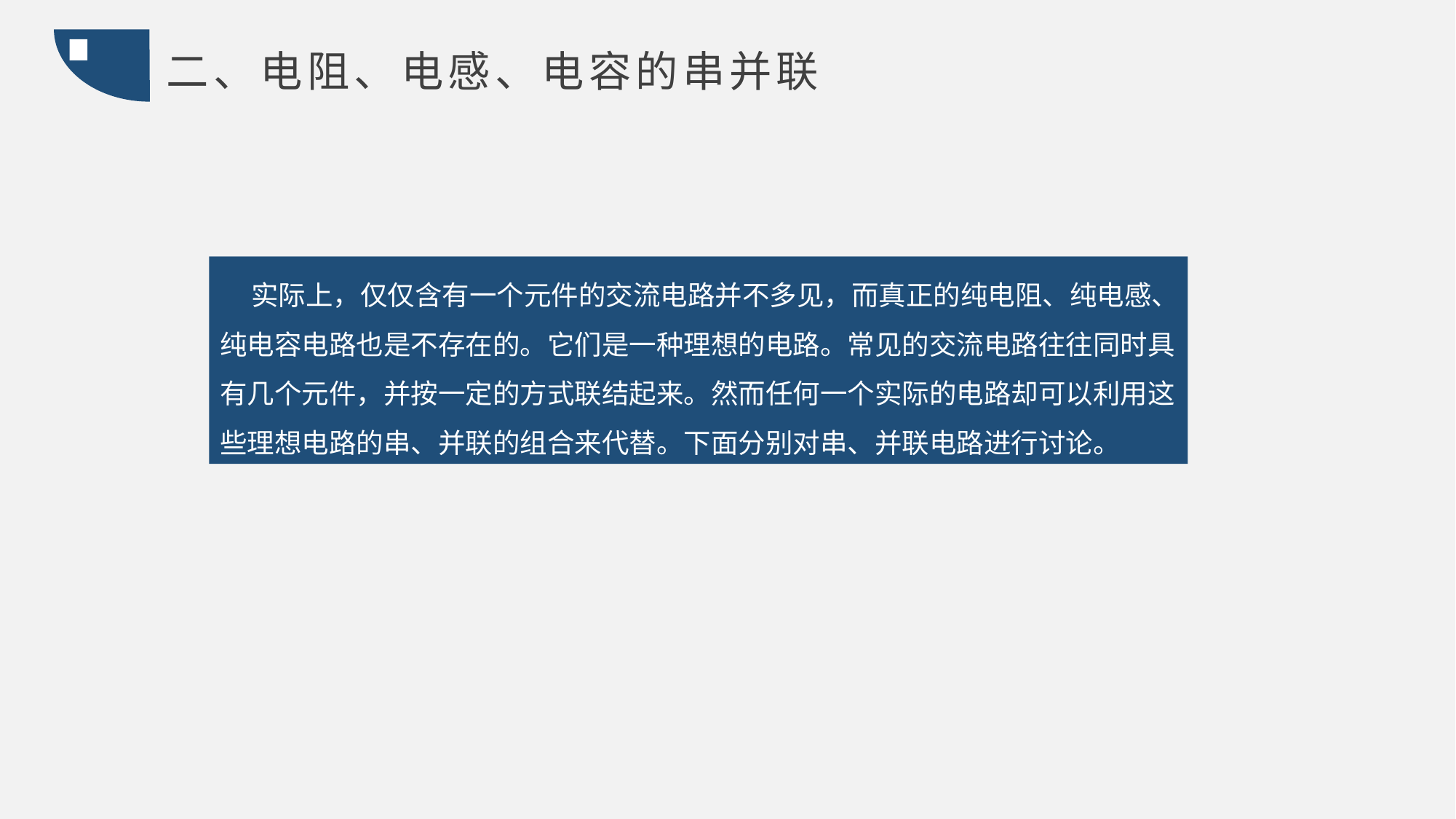

二、电阻、电感、电容的串并联
    实际上，仅仅含有一个元件的交流电路并不多见，而真正的纯电阻、纯电感、纯电容电路也是不存在的。它们是一种理想的电路。常见的交流电路往往同时具有几个元件，并按一定的方式联结起来。然而任何一个实际的电路却可以利用这些理想电路的串、并联的组合来代替。下面分别对串、并联电路进行讨论。